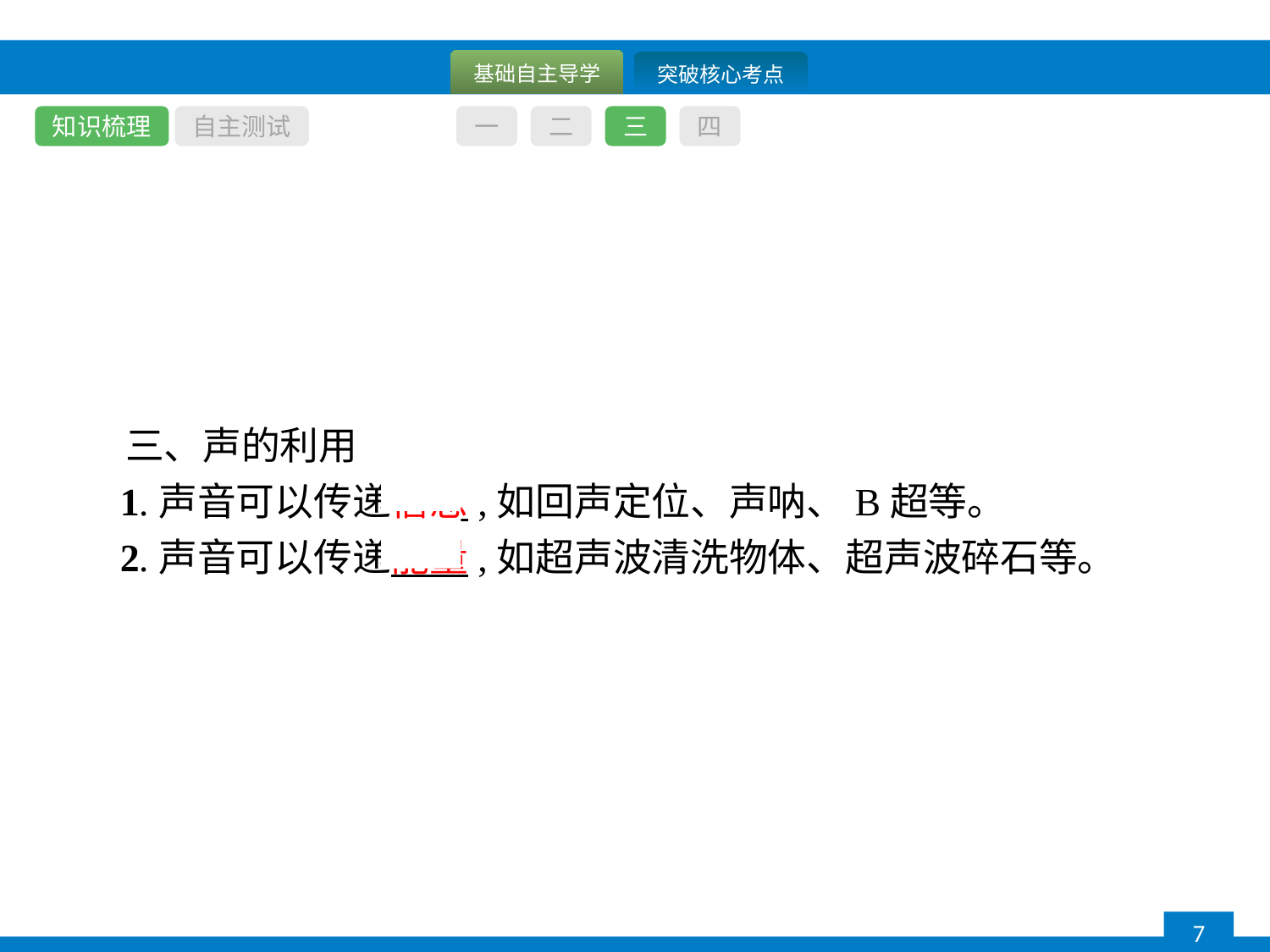

知识梳理
自主测试
一
二
三
四
三、声的利用
1.声音可以传递信息,如回声定位、声呐、B超等。
2.声音可以传递能量,如超声波清洗物体、超声波碎石等。